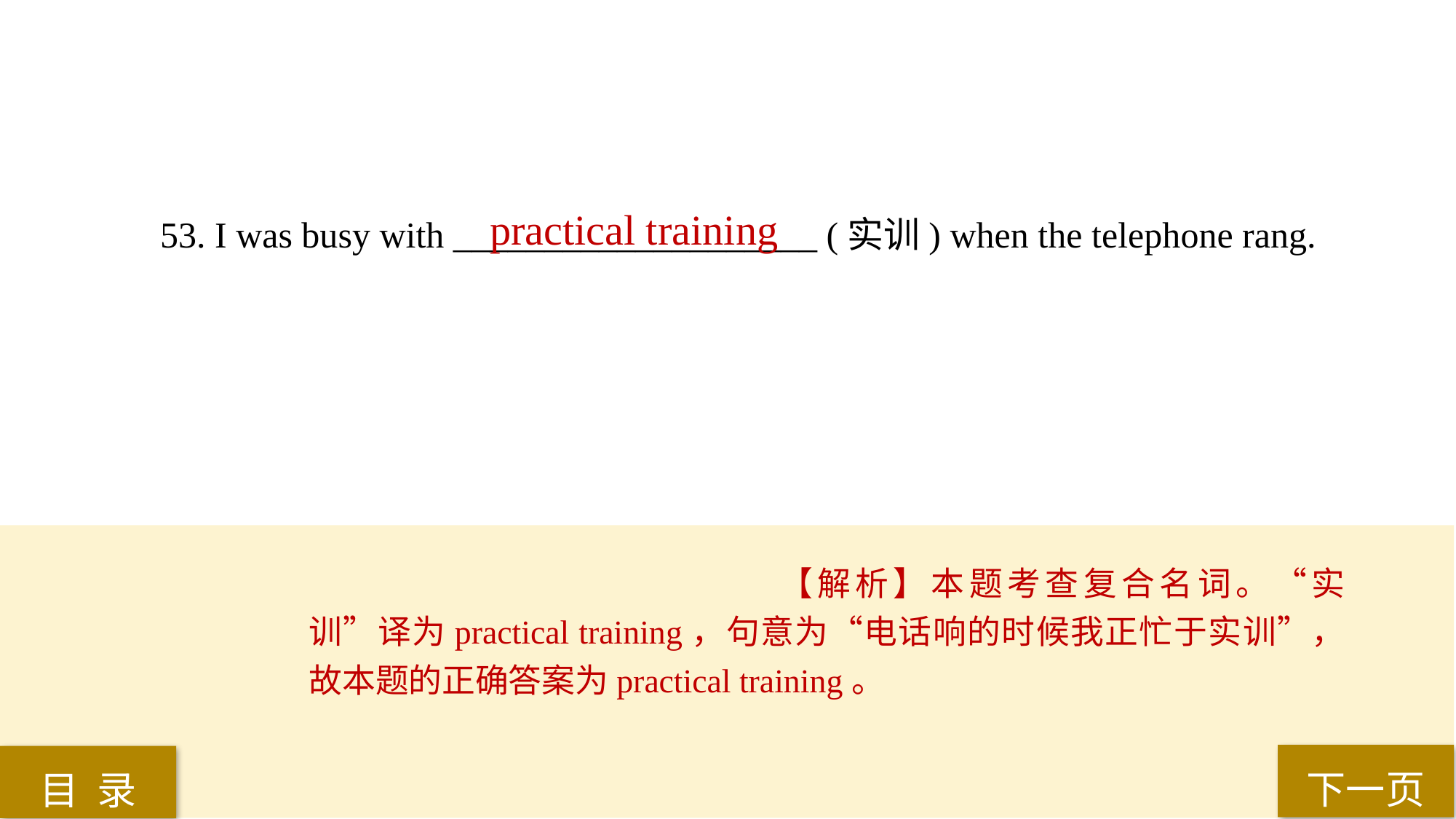

practical training
53. I was busy with ____________________ (实训) when the telephone rang.
【解析】本题考查复合名词。“实训”译为practical training，句意为“电话响的时候我正忙于实训”，故本题的正确答案为practical training。